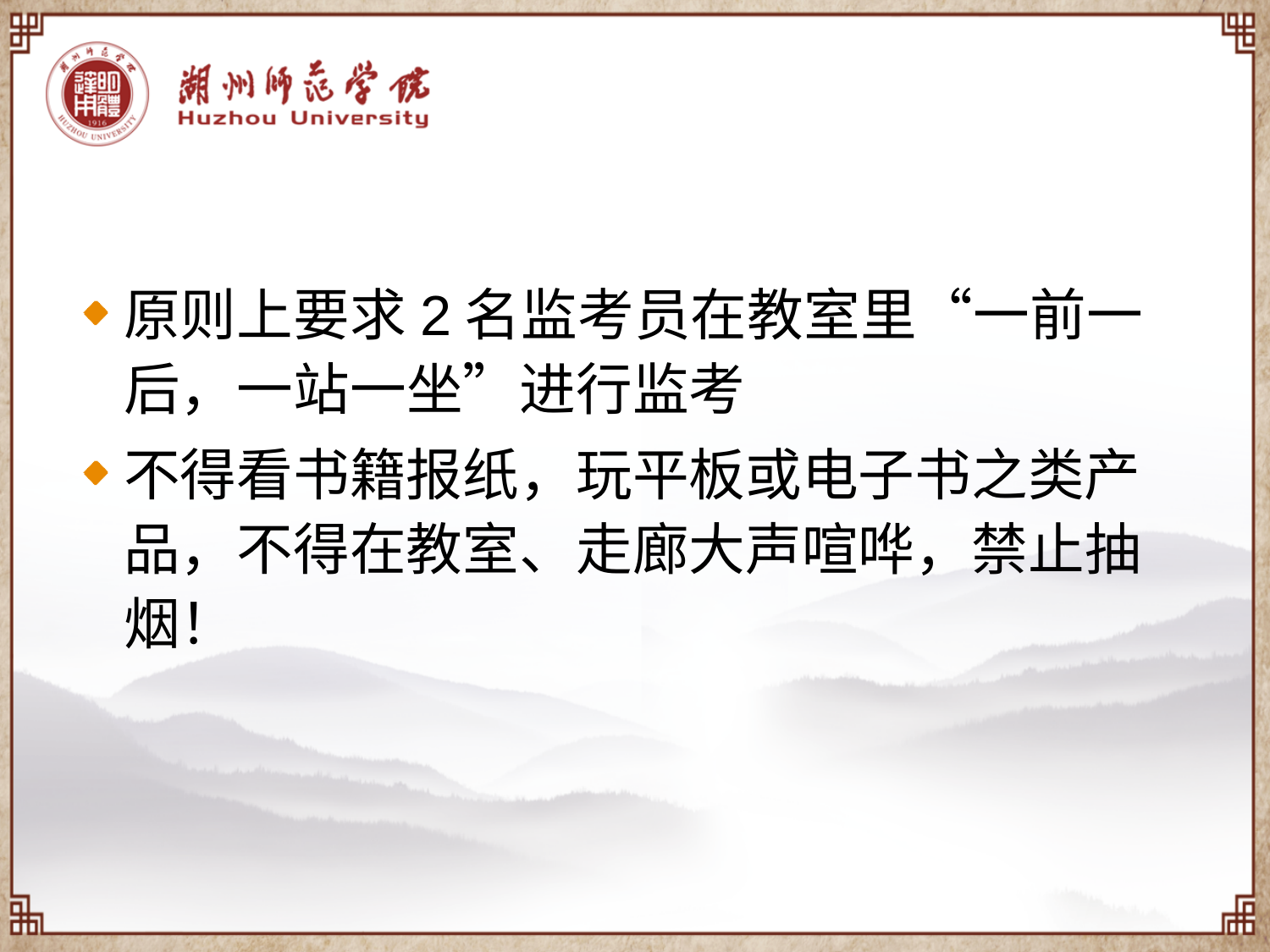

原则上要求2名监考员在教室里“一前一后，一站一坐”进行监考
不得看书籍报纸，玩平板或电子书之类产品，不得在教室、走廊大声喧哗，禁止抽烟！